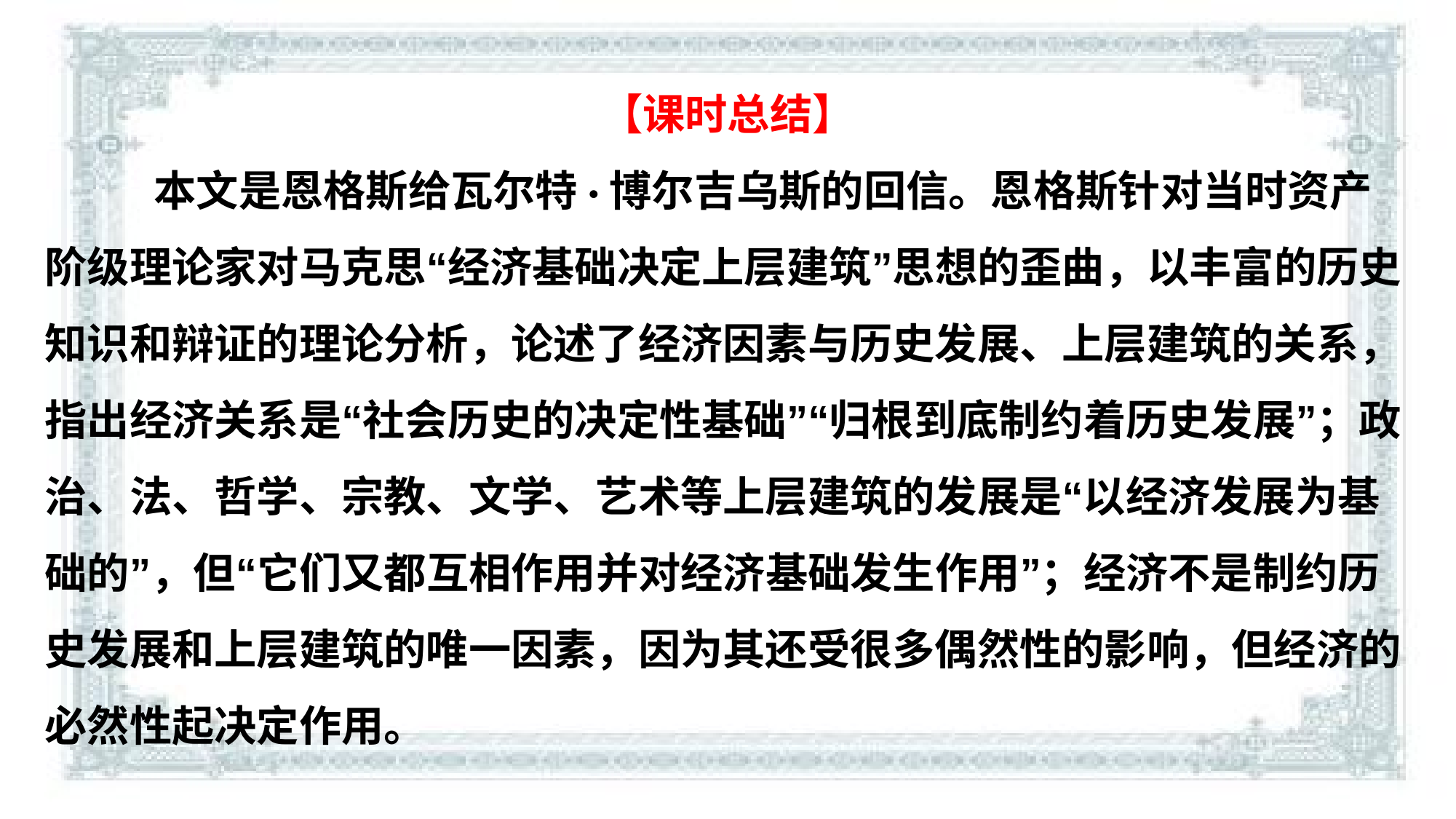

【课时总结】
	本文是恩格斯给瓦尔特·博尔吉乌斯的回信。恩格斯针对当时资产阶级理论家对马克思“经济基础决定上层建筑”思想的歪曲，以丰富的历史知识和辩证的理论分析，论述了经济因素与历史发展、上层建筑的关系，指出经济关系是“社会历史的决定性基础”“归根到底制约着历史发展”；政治、法、哲学、宗教、文学、艺术等上层建筑的发展是“以经济发展为基础的”，但“它们又都互相作用并对经济基础发生作用”；经济不是制约历史发展和上层建筑的唯一因素，因为其还受很多偶然性的影响，但经济的必然性起决定作用。